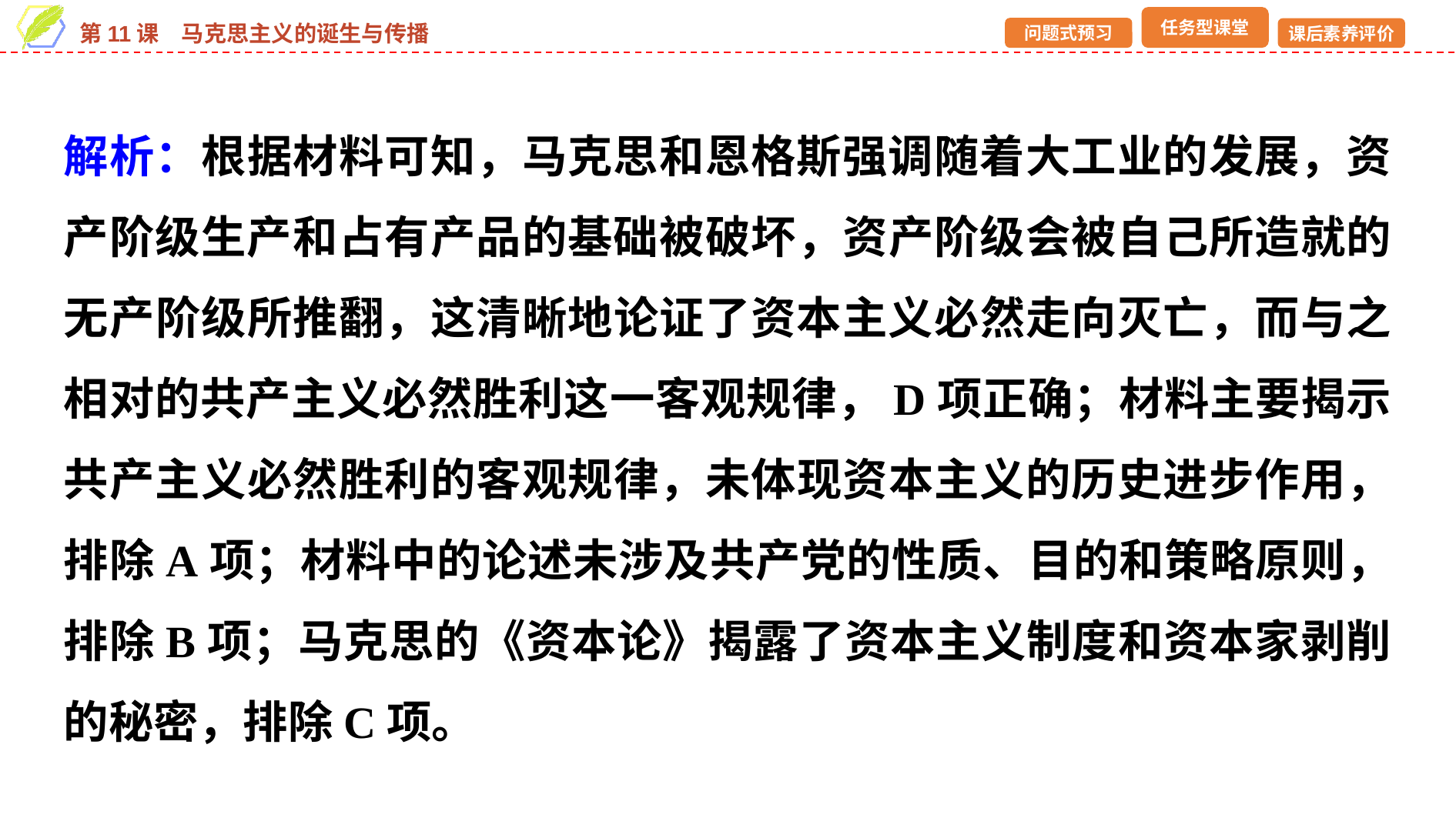

解析：根据材料可知，马克思和恩格斯强调随着大工业的发展，资产阶级生产和占有产品的基础被破坏，资产阶级会被自己所造就的无产阶级所推翻，这清晰地论证了资本主义必然走向灭亡，而与之相对的共产主义必然胜利这一客观规律，D项正确；材料主要揭示共产主义必然胜利的客观规律，未体现资本主义的历史进步作用，排除A项；材料中的论述未涉及共产党的性质、目的和策略原则，排除B项；马克思的《资本论》揭露了资本主义制度和资本家剥削的秘密，排除C项。